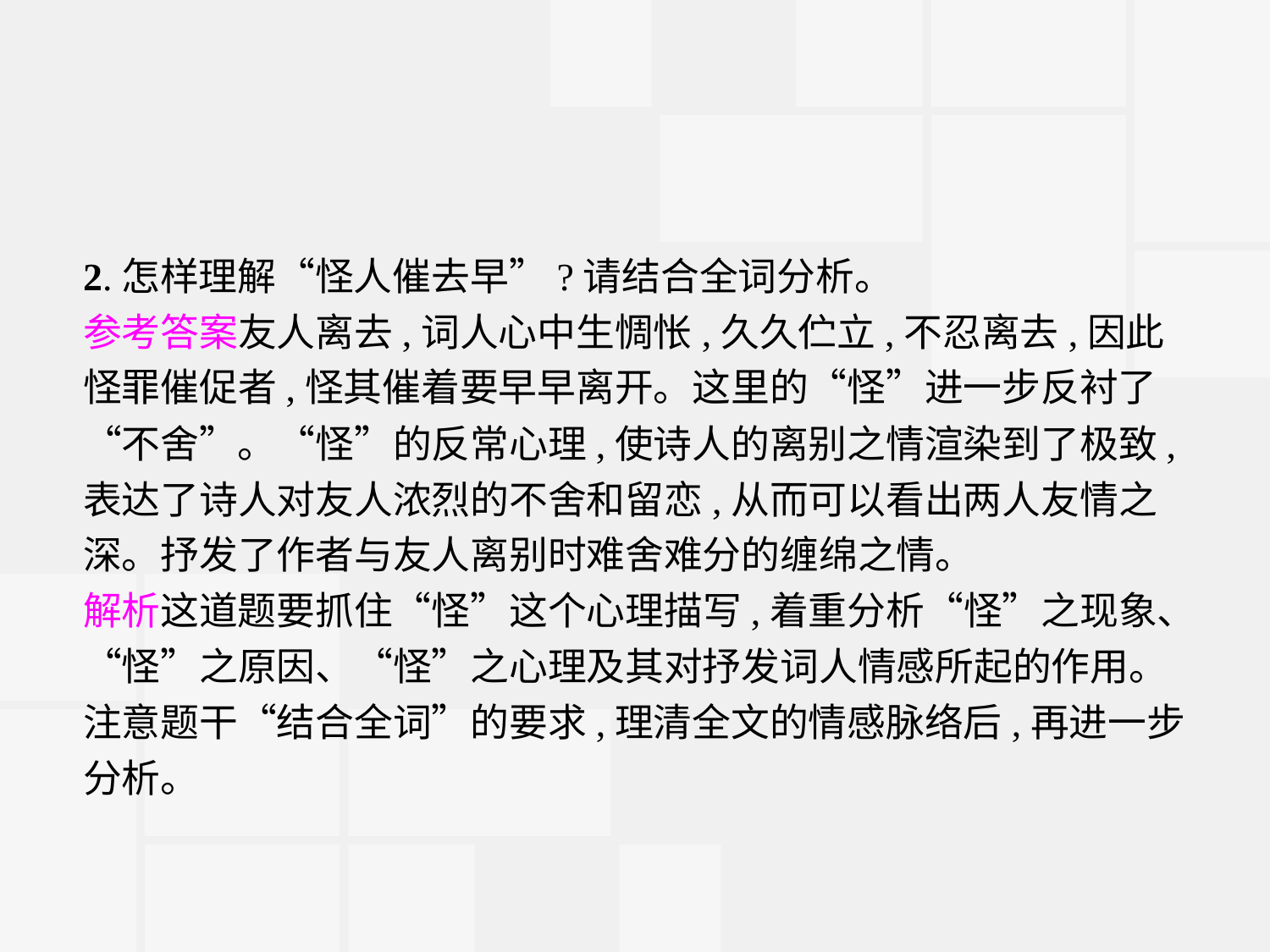

2.怎样理解“怪人催去早”?请结合全词分析。
参考答案友人离去,词人心中生惆怅,久久伫立,不忍离去,因此怪罪催促者,怪其催着要早早离开。这里的“怪”进一步反衬了“不舍”。“怪”的反常心理,使诗人的离别之情渲染到了极致,表达了诗人对友人浓烈的不舍和留恋,从而可以看出两人友情之深。抒发了作者与友人离别时难舍难分的缠绵之情。
解析这道题要抓住“怪”这个心理描写,着重分析“怪”之现象、“怪”之原因、“怪”之心理及其对抒发词人情感所起的作用。注意题干“结合全词”的要求,理清全文的情感脉络后,再进一步分析。